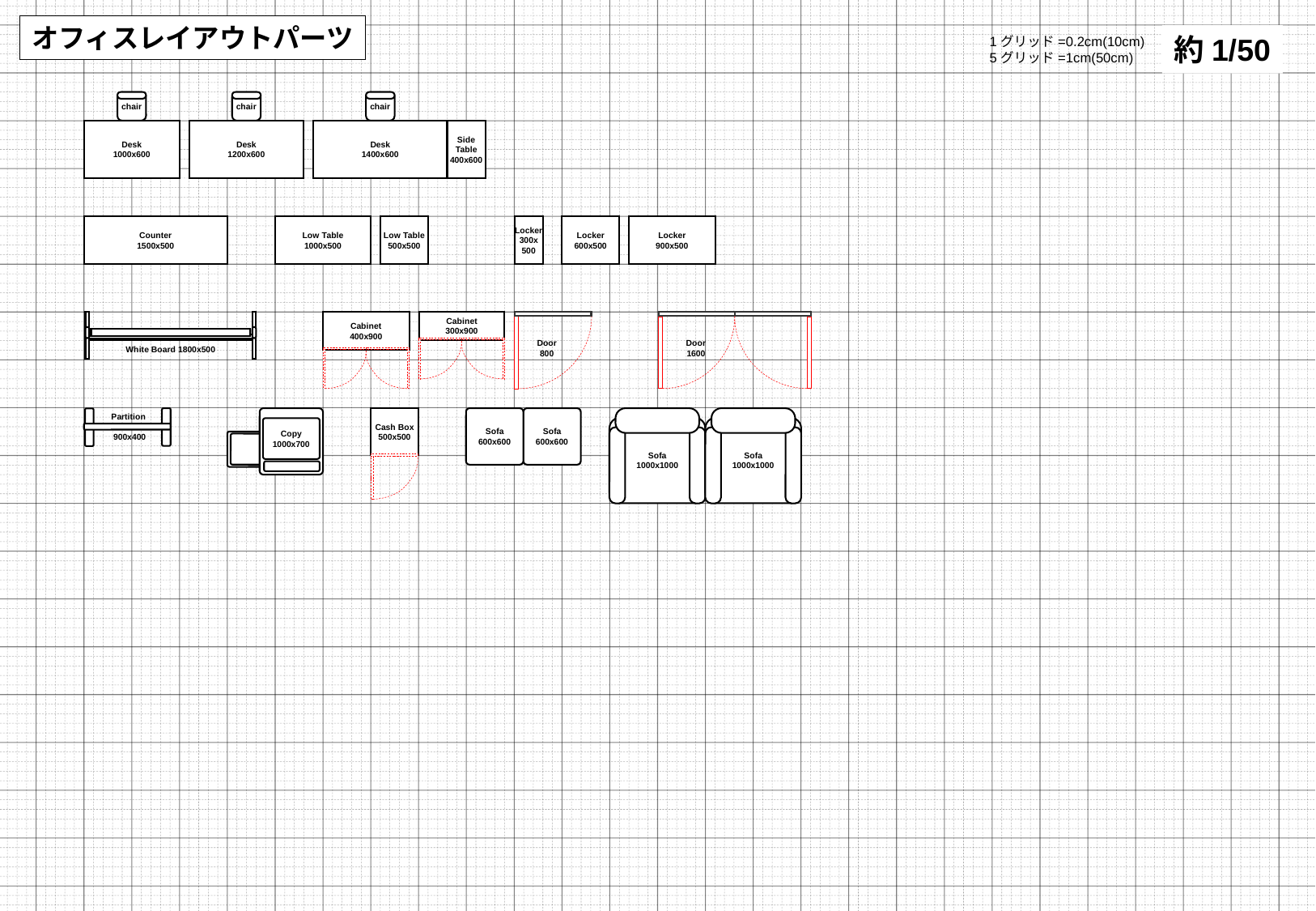

オフィスレイアウトパーツ
約1/50
1グリッド=0.2cm(10cm)
5グリッド=1cm(50cm)
chair

chair

chair

Desk
1000x600
Desk
1200x600
Side
Table
400x600
Desk
1400x600
Counter
1500x500
Low Table
1000x500
Low Table
500x500
Locker
300x
500
Locker
600x500
Locker
900x500

White Board 1800x500
Cabinet
400x900

Door
800

Cabinet
300x900

Door
1600

Copy
1000x700

Sofa
600x600
Sofa
600x600

Partition

 900x400
Cash Box
500x500

Sofa
1000x1000

Sofa
1000x1000